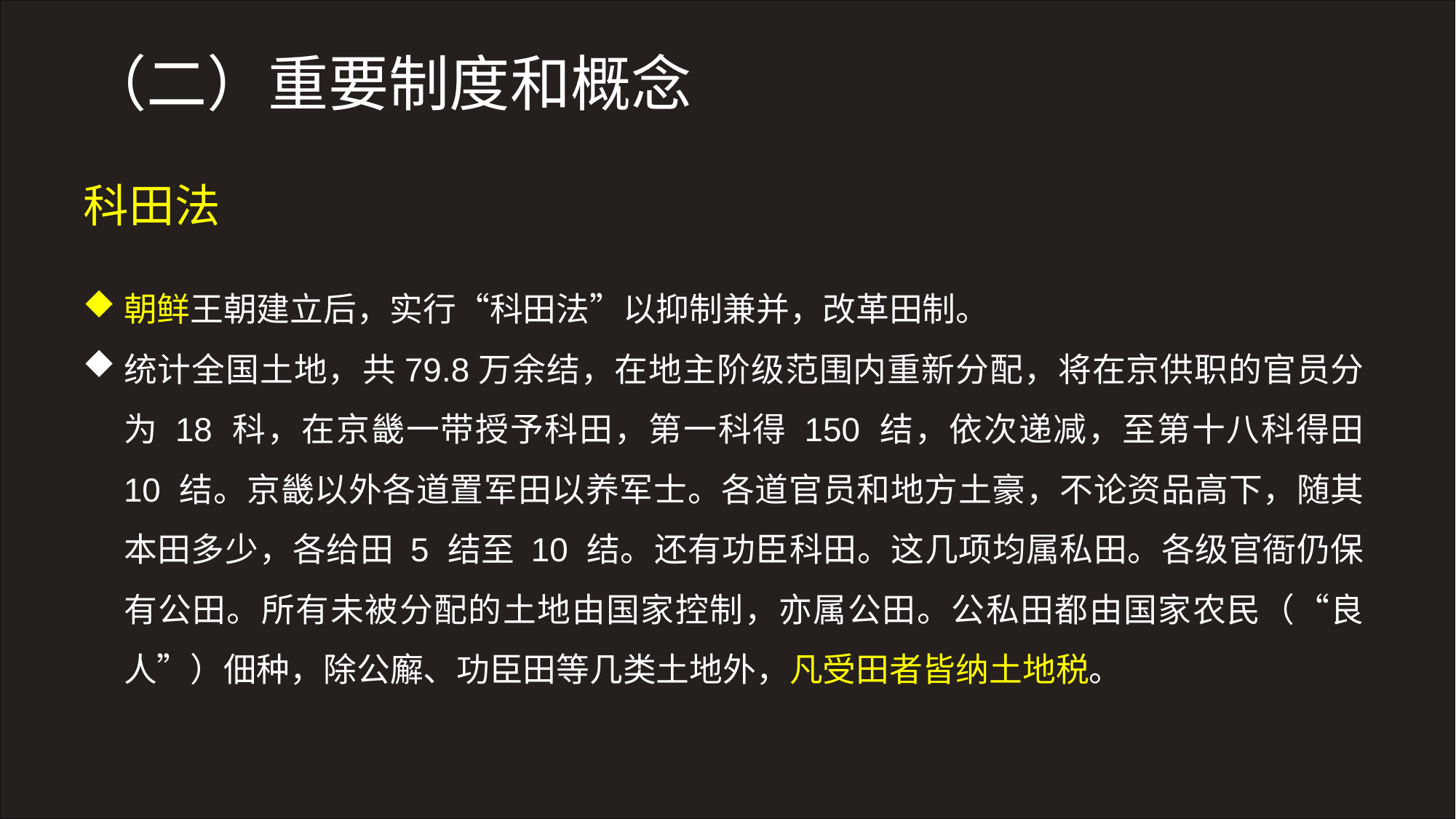

（二）重要制度和概念
科田法
朝鲜王朝建立后，实行“科田法”以抑制兼并，改革田制。
统计全国土地，共79.8万余结，在地主阶级范围内重新分配，将在京供职的官员分为 18 科，在京畿一带授予科田，第一科得 150 结，依次递减，至第十八科得田 10 结。京畿以外各道置军田以养军士。各道官员和地方土豪，不论资品高下，随其本田多少，各给田 5 结至 10 结。还有功臣科田。这几项均属私田。各级官衙仍保有公田。所有未被分配的土地由国家控制，亦属公田。公私田都由国家农民（“良人”）佃种，除公廨、功臣田等几类土地外，凡受田者皆纳土地税。